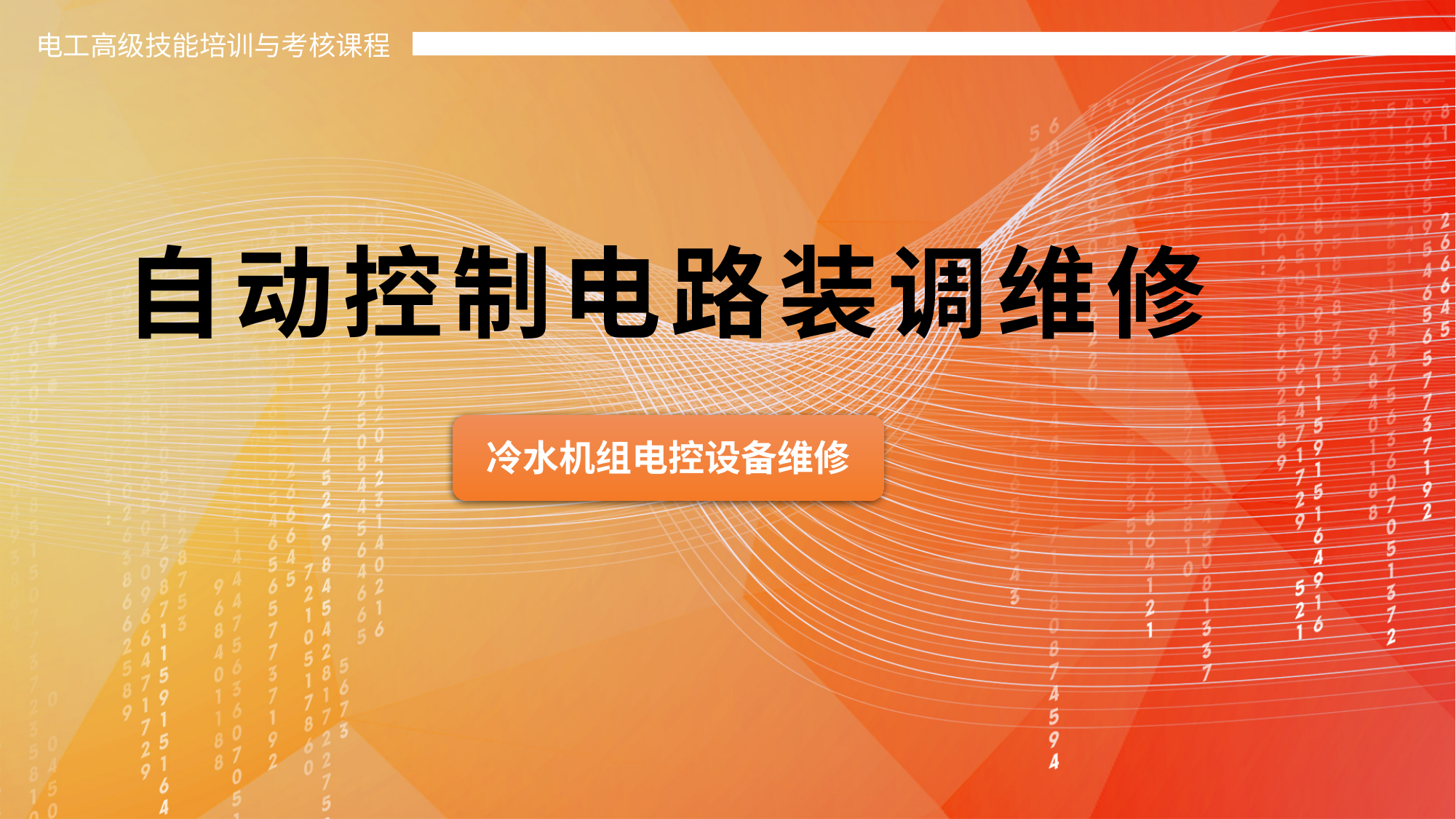

电工高级技能培训与考核课程

自动控制电路装调维修

冷水机组电控设备维修